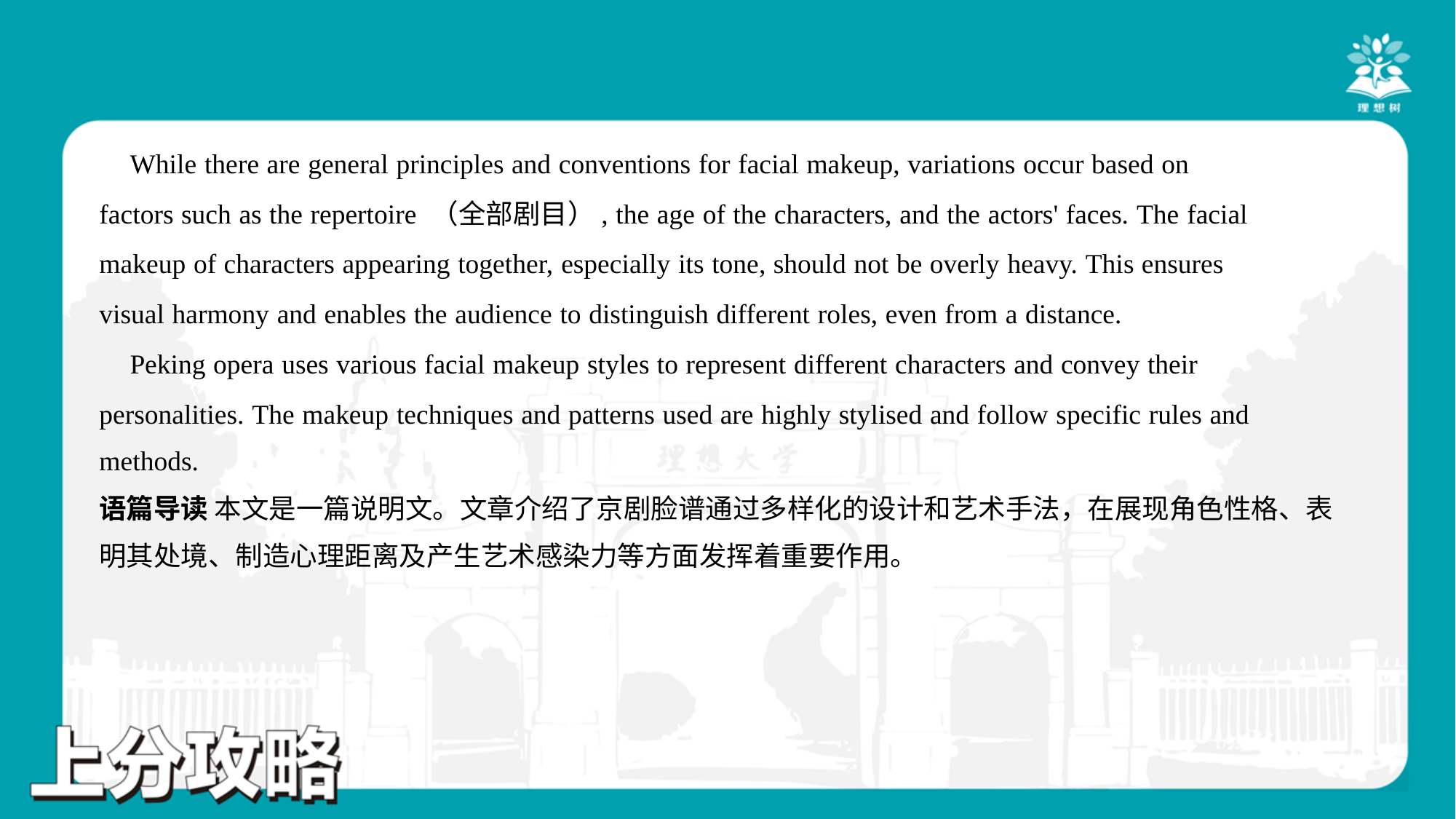

While there are general principles and conventions for facial makeup, variations occur based on
factors such as the repertoire （全部剧目）, the age of the characters, and the actors' faces. The facial
makeup of characters appearing together, especially its tone, should not be overly heavy. This ensures
visual harmony and enables the audience to distinguish different roles, even from a distance.
    Peking opera uses various facial makeup styles to represent different characters and convey their
personalities. The makeup techniques and patterns used are highly stylised and follow specific rules and
methods.#8
语篇导读 本文是一篇说明文。文章介绍了京剧脸谱通过多样化的设计和艺术手法，在展现角色性格、表
明其处境、制造心理距离及产生艺术感染力等方面发挥着重要作用。